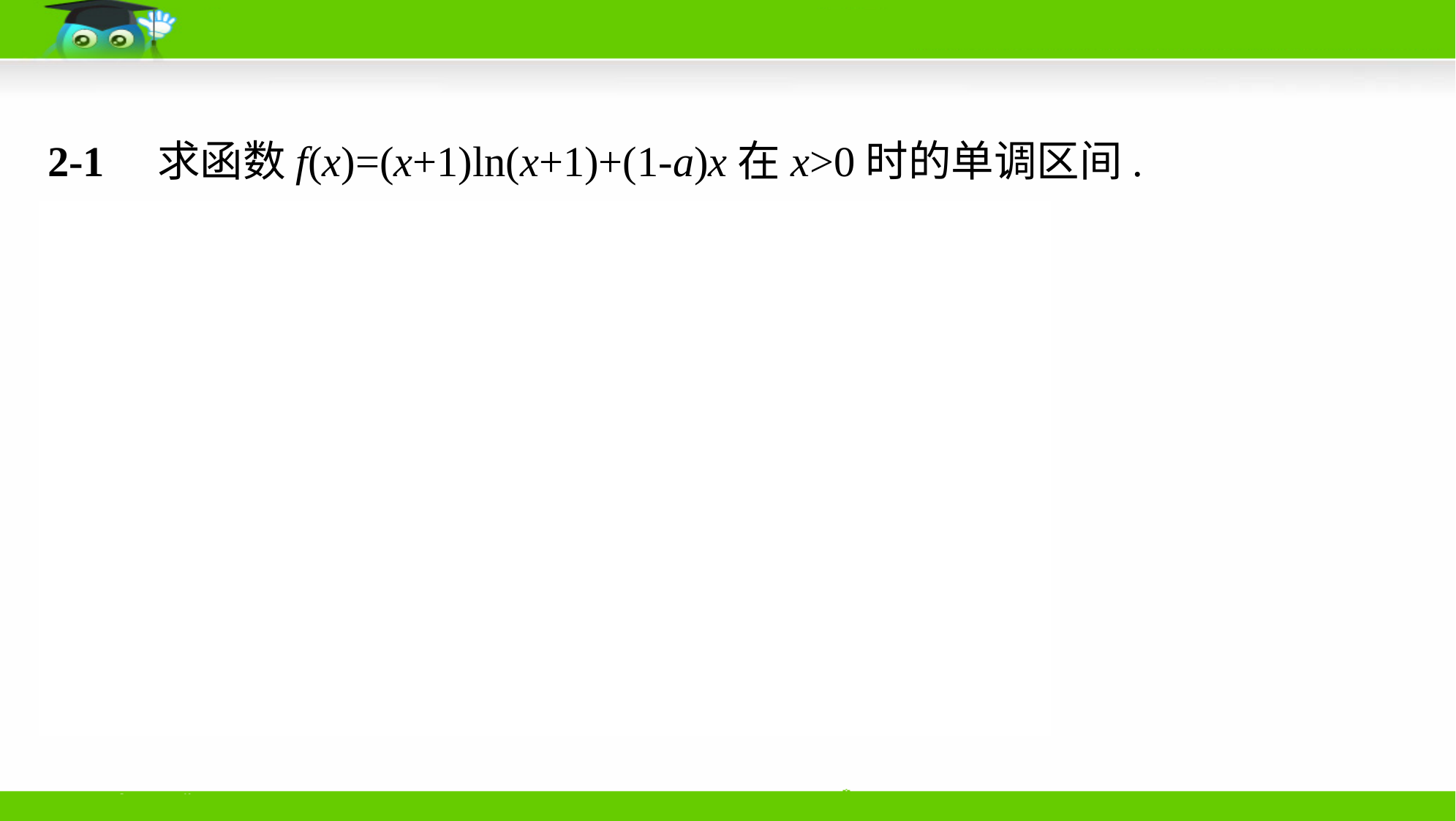

2-1　求函数f(x)=(x+1)ln(x+1)+(1-a)x在x>0时的单调区间.

解析　∵f(x)=(x+1)ln(x+1)+(1-a)x(x>0),
∴f '(x)=ln(x+1)+2-a.
∴当2-a≥0,即a≤2时, f '(x)>0对x∈(0,+∞)恒成立.
此时, f(x)的单调递增区间为(0,+∞),无单调递减区间.
当2-a<0,即a>2时,
由f '(x)>0,得x>ea-2-1;
由f '(x)<0,得0<x<ea-2-1.